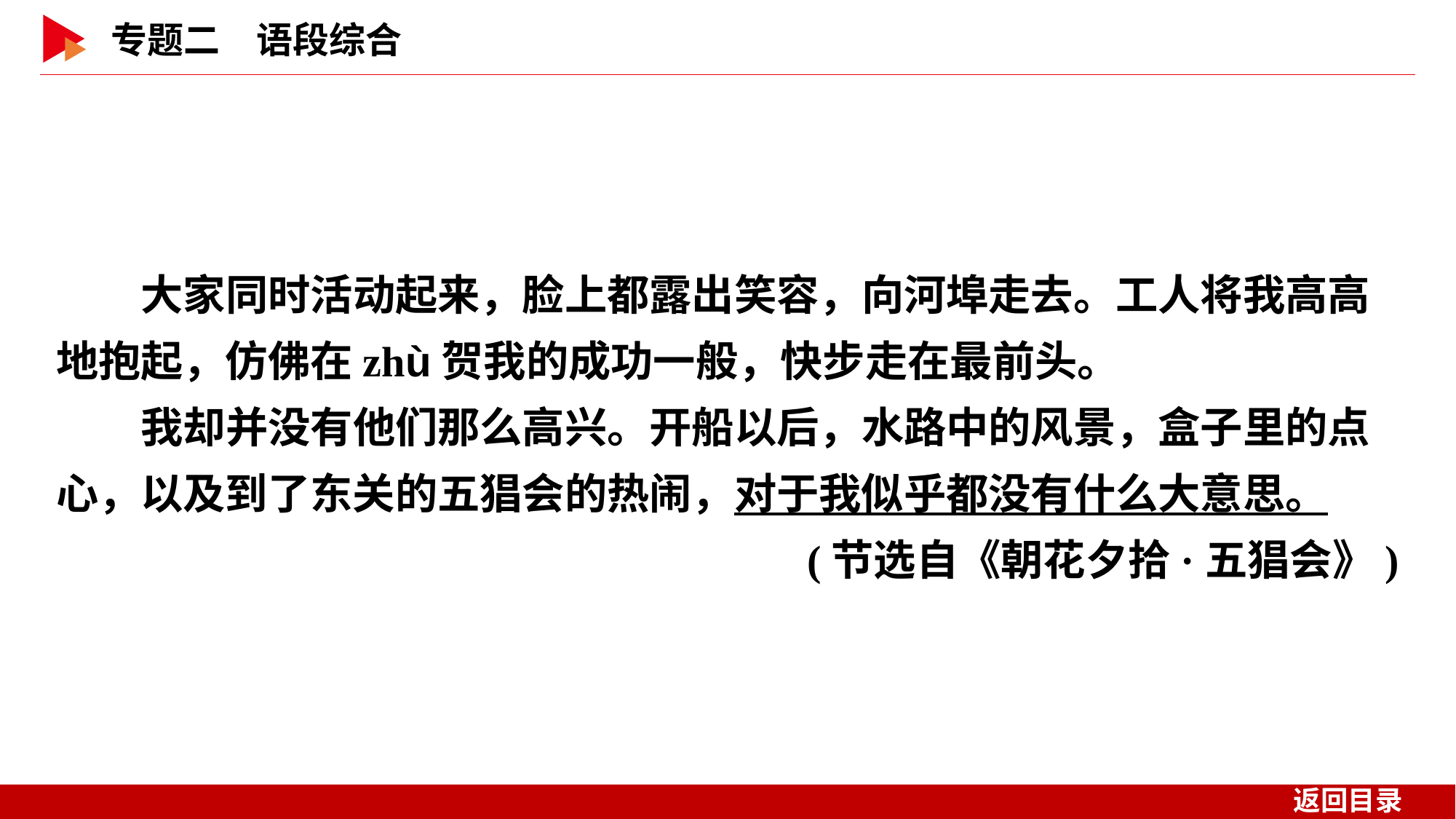

大家同时活动起来，脸上都露出笑容，向河埠走去。工人将我高高地抱起，仿佛在zhù贺我的成功一般，快步走在最前头。
　　我却并没有他们那么高兴。开船以后，水路中的风景，盒子里的点心，以及到了东关的五猖会的热闹，对于我似乎都没有什么大意思。
(节选自《朝花夕拾·五猖会》)